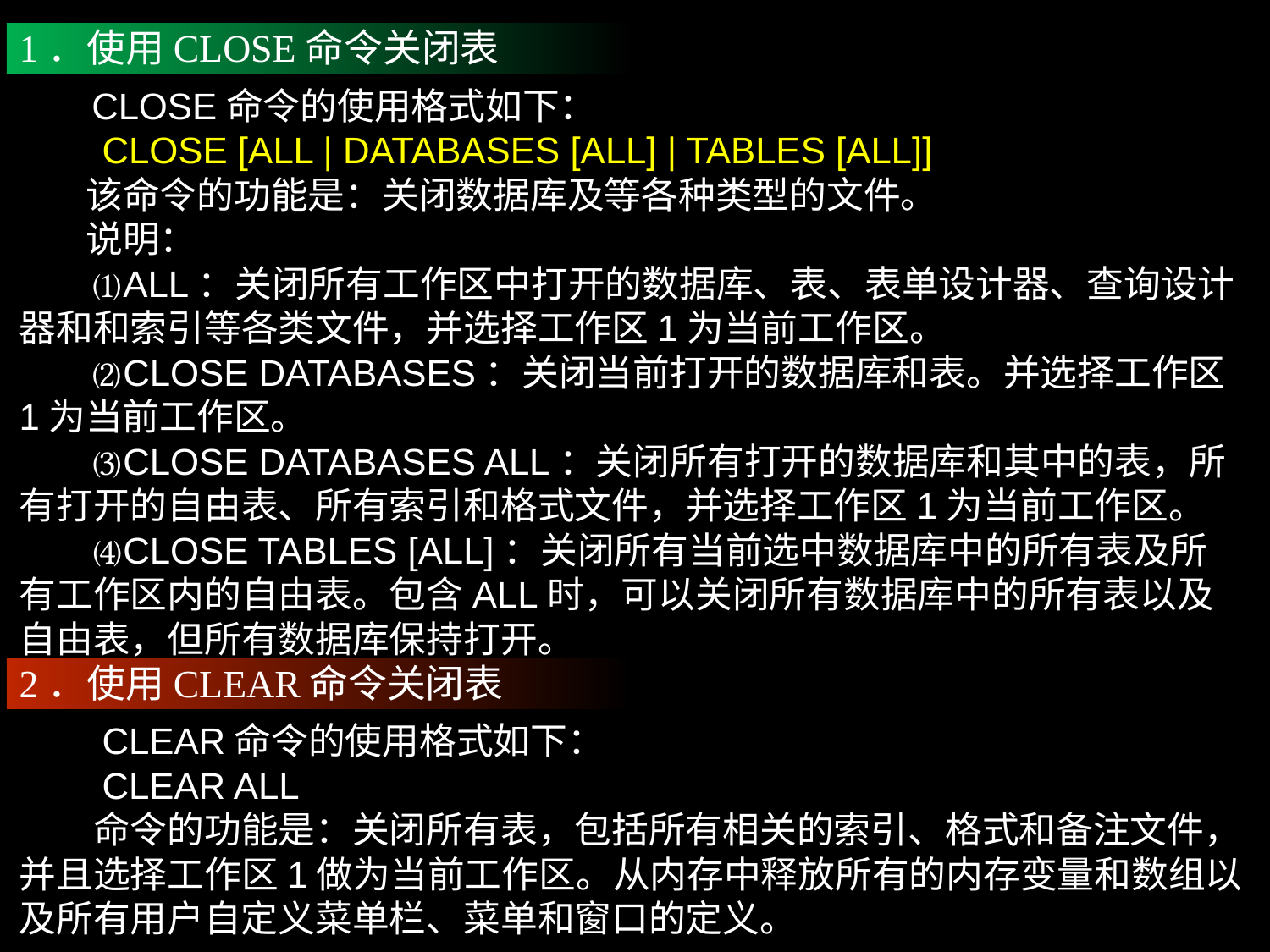

1．使用CLOSE命令关闭表
       CLOSE命令的使用格式如下：
　　CLOSE [ALL | DATABASES [ALL] | TABLES [ALL]]
       该命令的功能是：关闭数据库及等各种类型的文件。
       说明：
       ⑴ALL：关闭所有工作区中打开的数据库、表、表单设计器、查询设计器和和索引等各类文件，并选择工作区1为当前工作区。
       ⑵CLOSE DATABASES：关闭当前打开的数据库和表。并选择工作区1为当前工作区。
       ⑶CLOSE DATABASES ALL：关闭所有打开的数据库和其中的表，所有打开的自由表、所有索引和格式文件，并选择工作区1为当前工作区。
       ⑷CLOSE TABLES [ALL]：关闭所有当前选中数据库中的所有表及所有工作区内的自由表。包含ALL时，可以关闭所有数据库中的所有表以及自由表，但所有数据库保持打开。
2．使用CLEAR命令关闭表
　　CLEAR命令的使用格式如下：
　　CLEAR ALL
　　命令的功能是：关闭所有表，包括所有相关的索引、格式和备注文件，并且选择工作区1做为当前工作区。从内存中释放所有的内存变量和数组以及所有用户自定义菜单栏、菜单和窗口的定义。